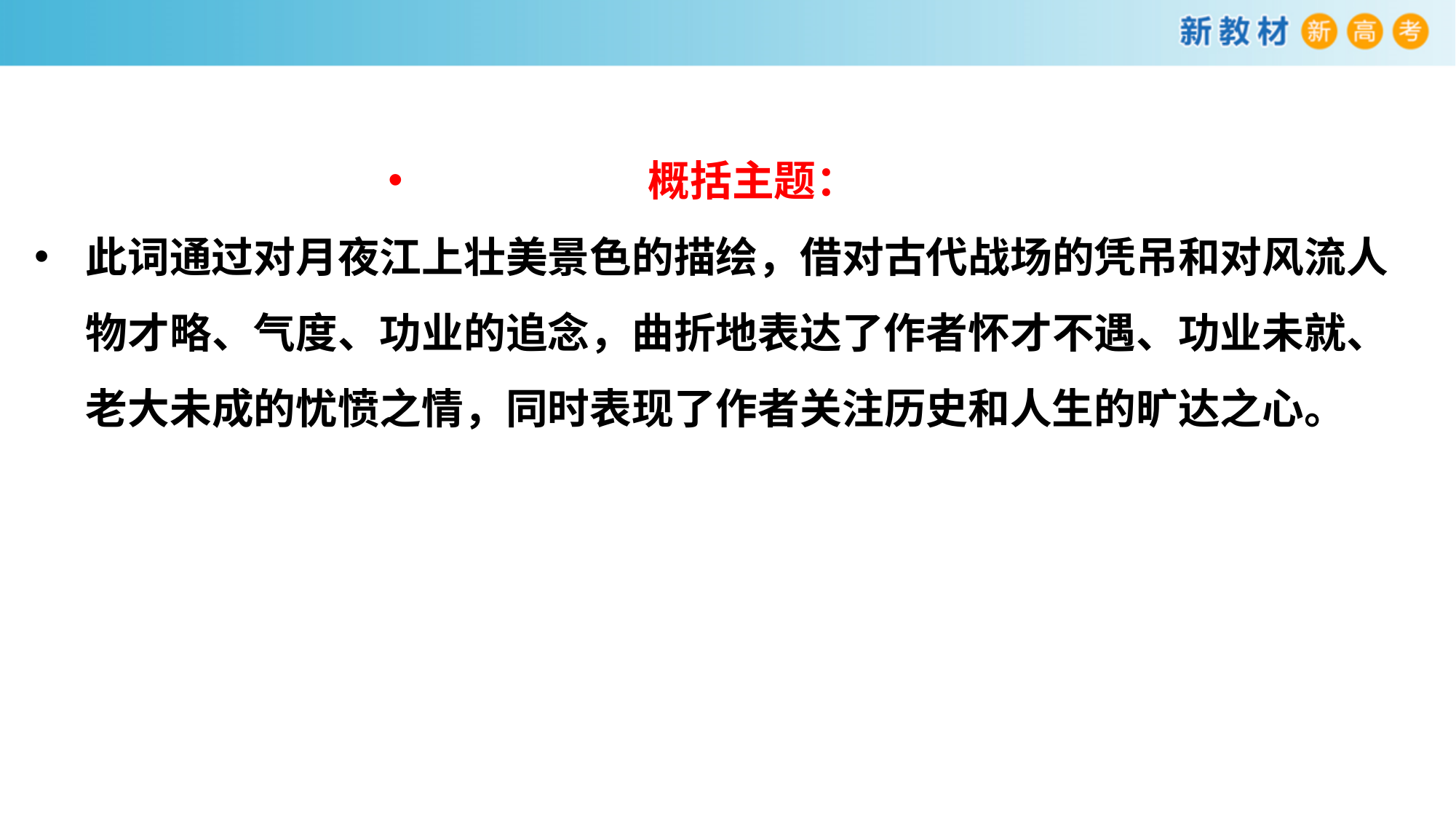

概括主题：
此词通过对月夜江上壮美景色的描绘，借对古代战场的凭吊和对风流人物才略、气度、功业的追念，曲折地表达了作者怀才不遇、功业未就、老大未成的忧愤之情，同时表现了作者关注历史和人生的旷达之心。